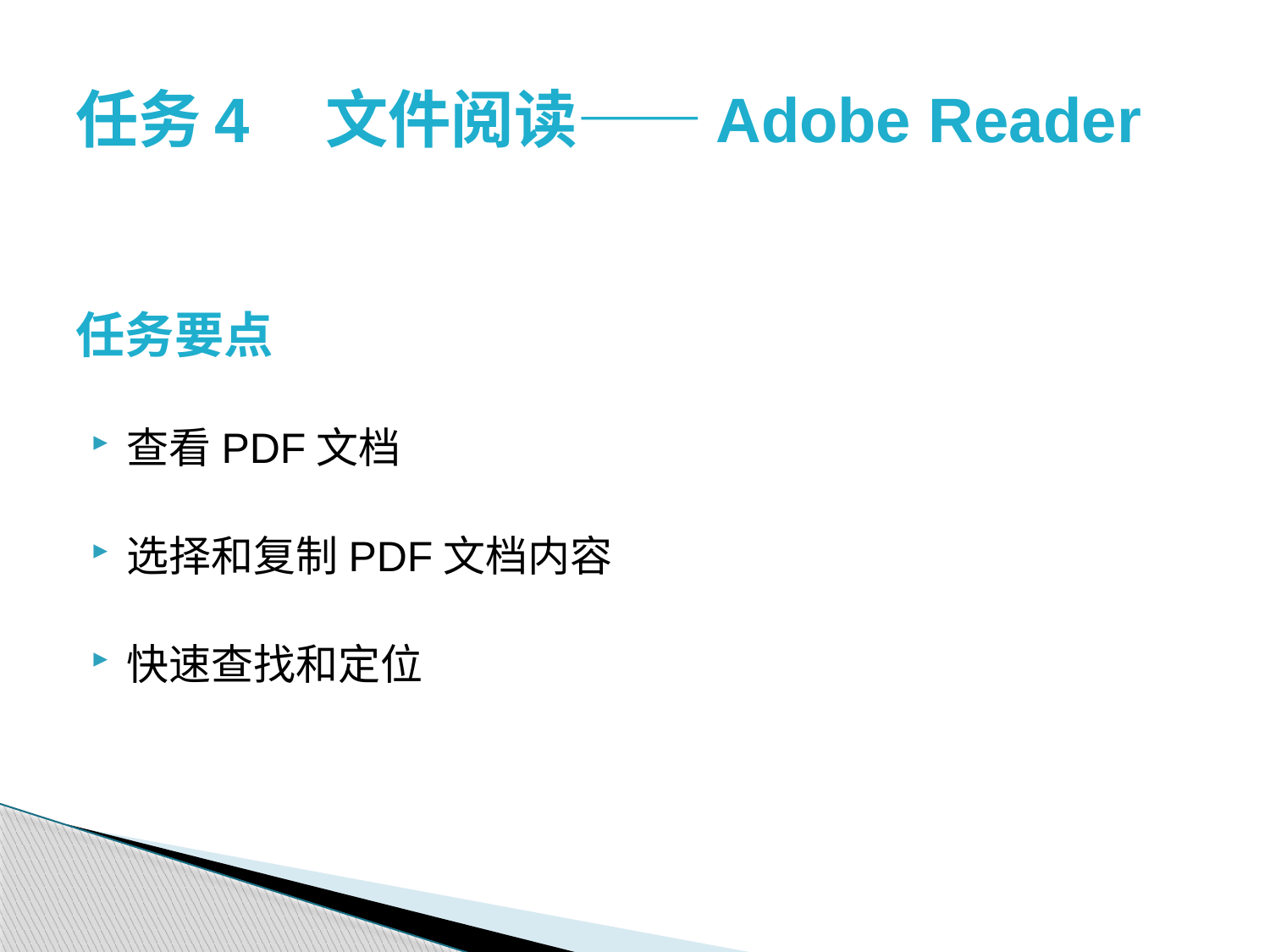

# 任务4　文件阅读——Adobe Reader
任务要点
查看PDF文档
选择和复制PDF文档内容
快速查找和定位